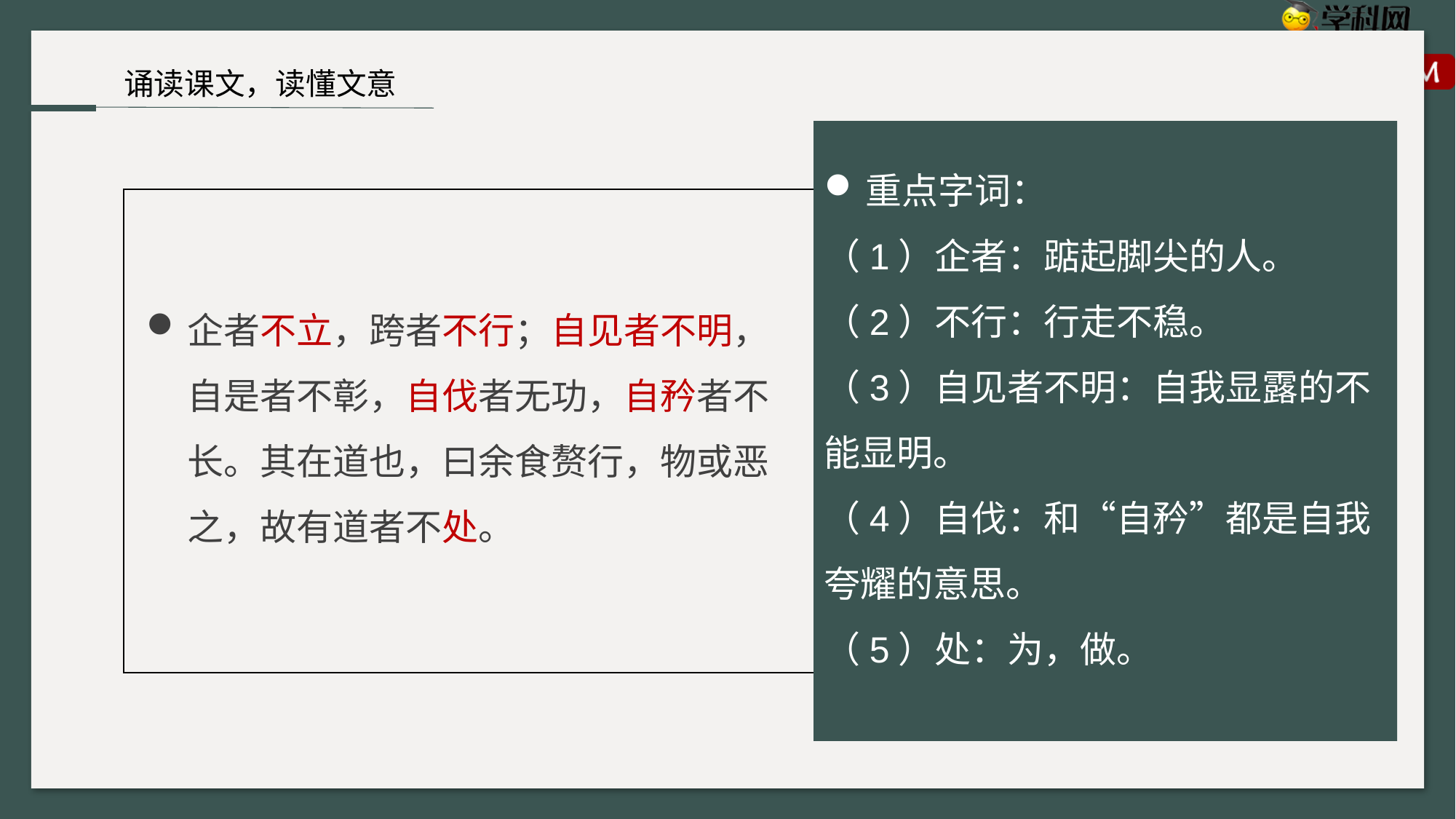

诵读课文，读懂文意

重点字词：
（1）企者：踮起脚尖的人。
（2）不行：行走不稳。
（3）自见者不明：自我显露的不能显明。
（4）自伐：和“自矜”都是自我夸耀的意思。
（5）处：为，做。

企者不立，跨者不行；自见者不明，自是者不彰，自伐者无功，自矜者不长。其在道也，曰余食赘行，物或恶之，故有道者不处。